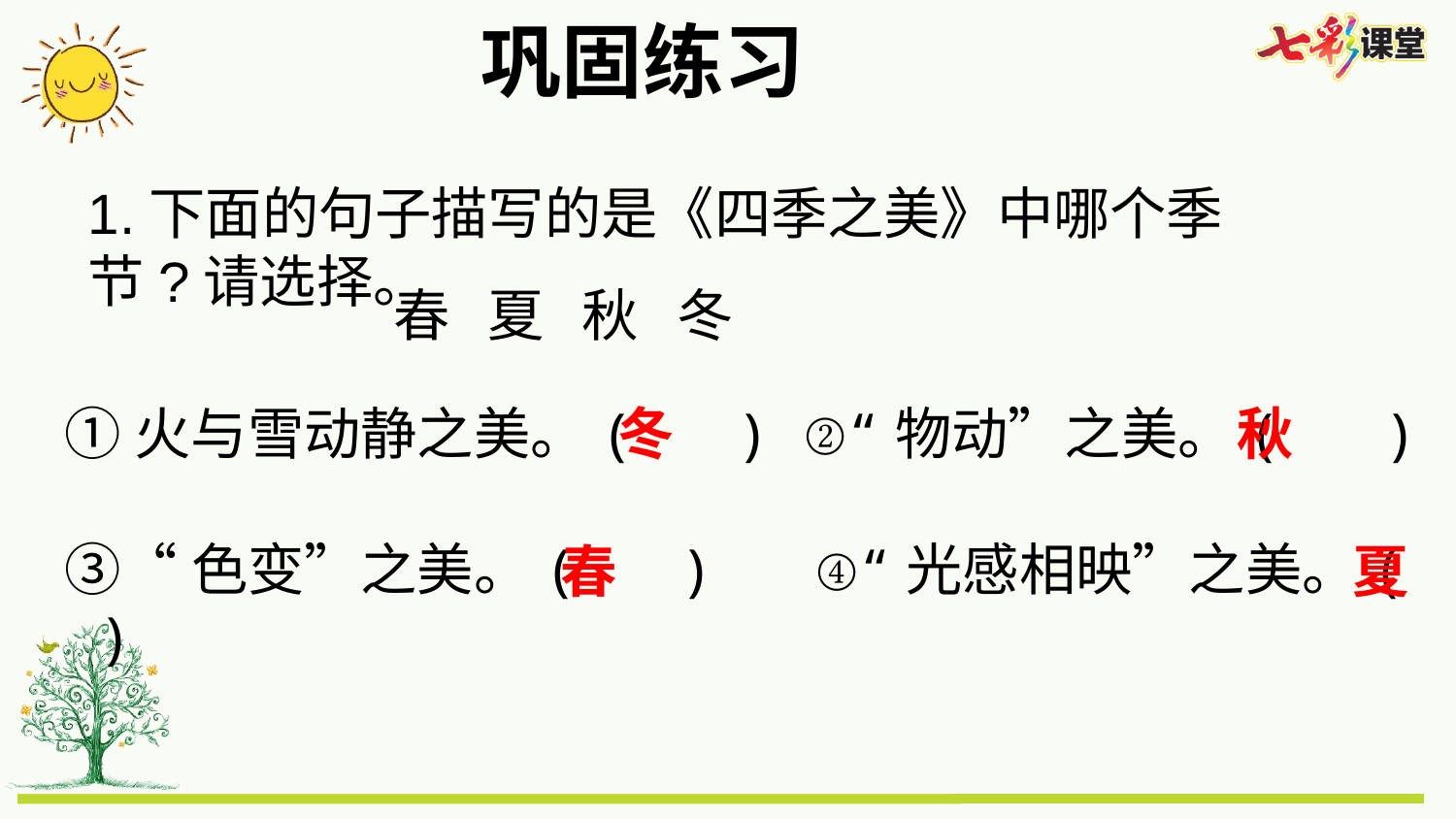

巩固练习
1.下面的句子描写的是《四季之美》中哪个季节?请选择。
春   夏   秋   冬
①火与雪动静之美。(   ) ②“物动”之美。(   )

③“色变”之美。(   )   ④“光感相映”之美。(   )
冬
秋
春
夏